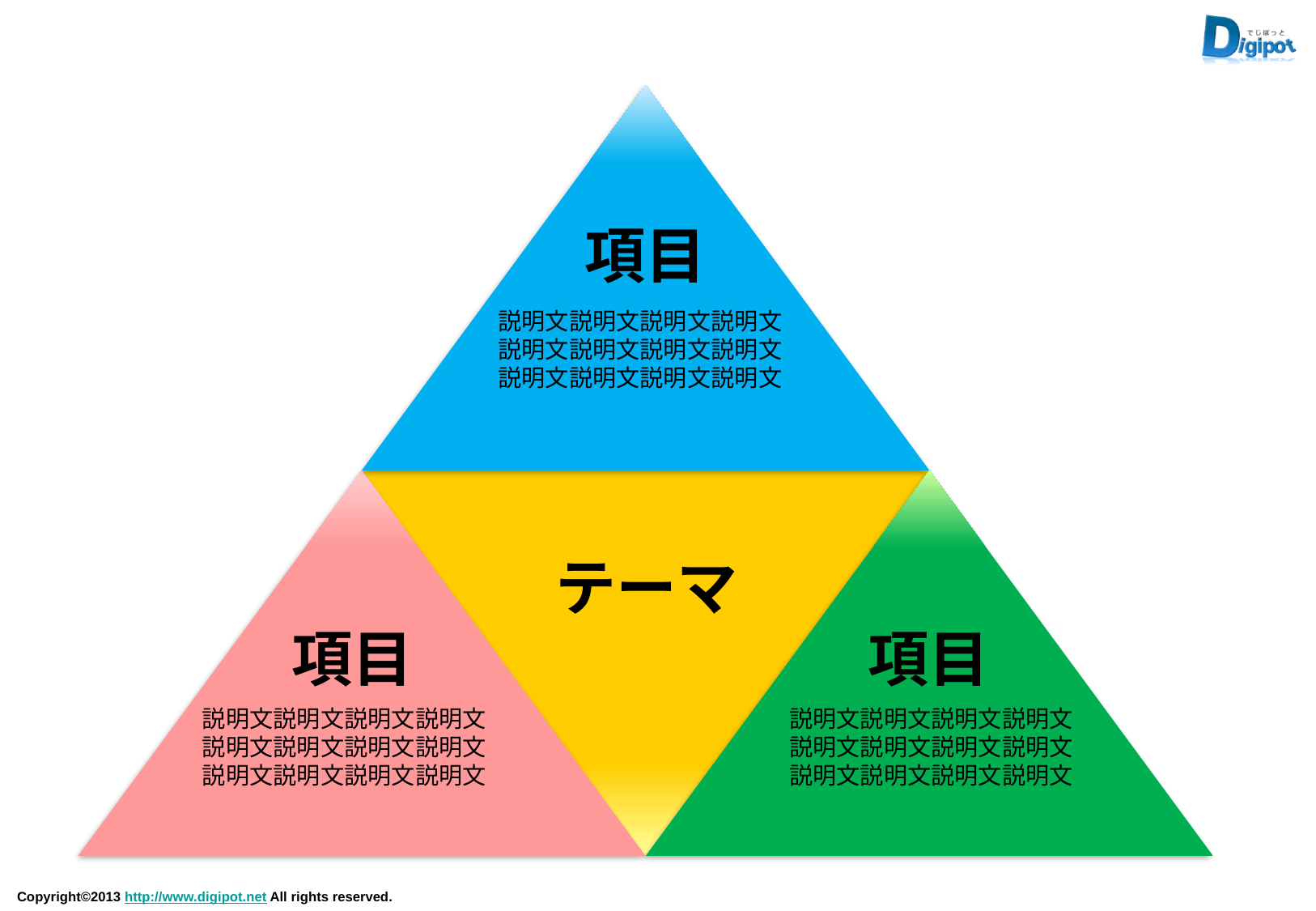

項目
説明文説明文説明文説明文説明文説明文説明文説明文説明文説明文説明文説明文

テーマ
項目
項目
説明文説明文説明文説明文説明文説明文説明文説明文説明文説明文説明文説明文
説明文説明文説明文説明文説明文説明文説明文説明文説明文説明文説明文説明文